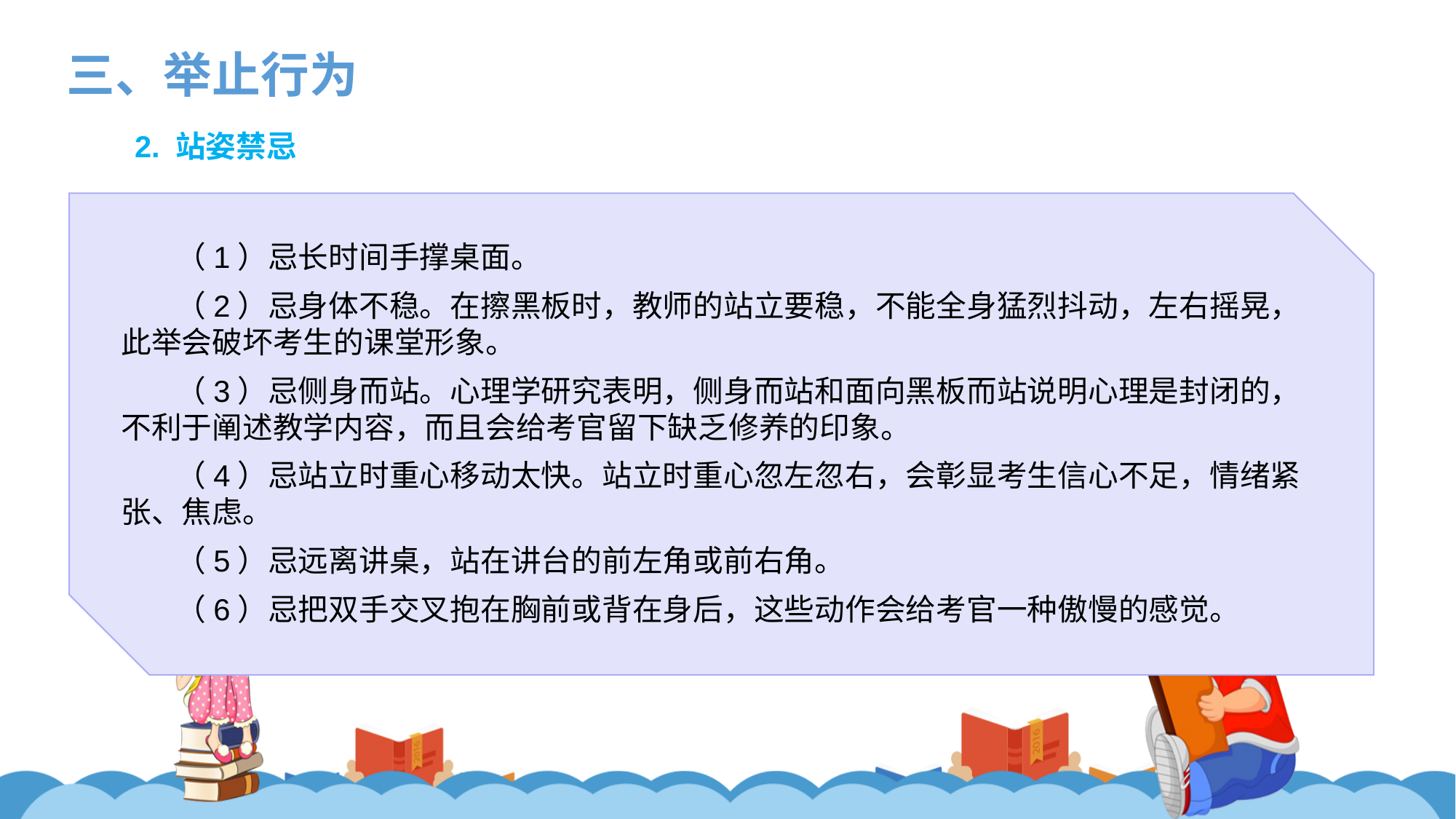

三、举止行为
2. 站姿禁忌

（1）忌长时间手撑桌面。
（2）忌身体不稳。在擦黑板时，教师的站立要稳，不能全身猛烈抖动，左右摇晃，此举会破坏考生的课堂形象。
（3）忌侧身而站。心理学研究表明，侧身而站和面向黑板而站说明心理是封闭的，不利于阐述教学内容，而且会给考官留下缺乏修养的印象。
（4）忌站立时重心移动太快。站立时重心忽左忽右，会彰显考生信心不足，情绪紧张、焦虑。
（5）忌远离讲桌，站在讲台的前左角或前右角。
（6）忌把双手交叉抱在胸前或背在身后，这些动作会给考官一种傲慢的感觉。